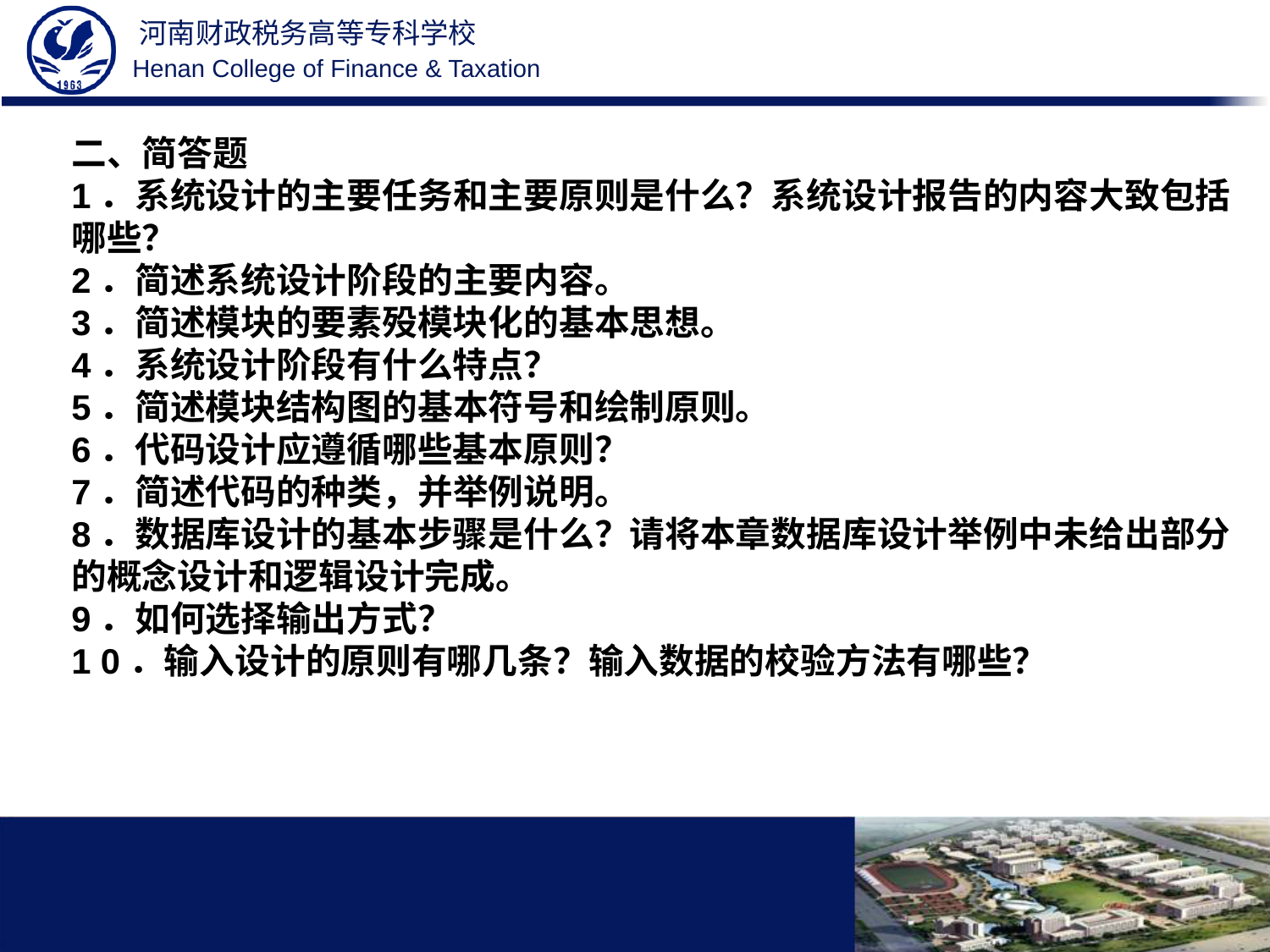

二、简答题
1．系统设计的主要任务和主要原则是什么？系统设计报告的内容大致包括哪些？
2．简述系统设计阶段的主要内容。
3．简述模块的要素殁模块化的基本思想。
4．系统设计阶段有什么特点？
5．简述模块结构图的基本符号和绘制原则。
6．代码设计应遵循哪些基本原则？
7．简述代码的种类，并举例说明。
8．数据库设计的基本步骤是什么？请将本章数据库设计举例中未给出部分的概念设计和逻辑设计完成。
9．如何选择输出方式？
1 0．输入设计的原则有哪几条？输入数据的校验方法有哪些？